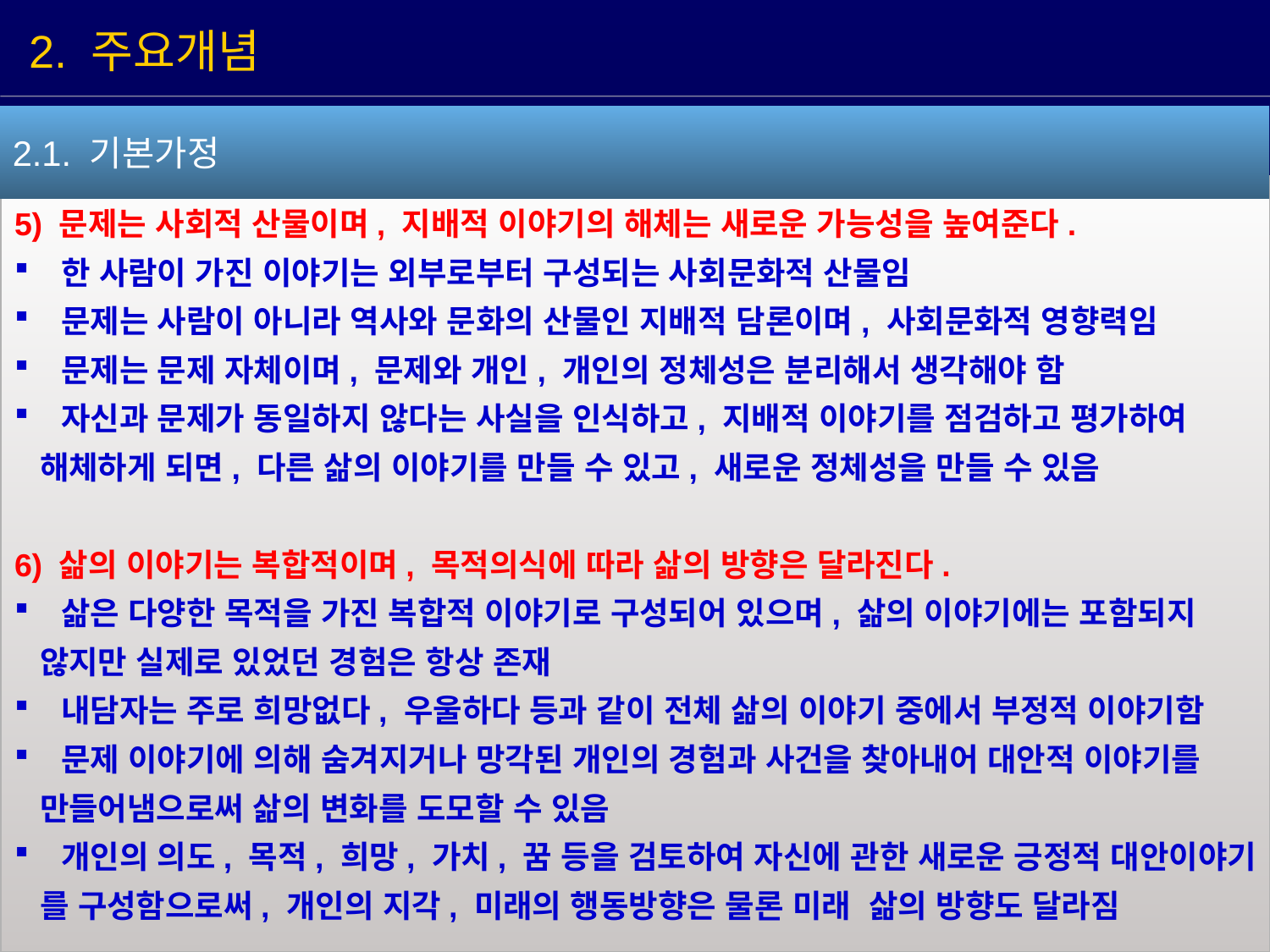

2. 주요개념

2.1. 기본가정
5) 문제는 사회적 산물이며, 지배적 이야기의 해체는 새로운 가능성을 높여준다.
 한 사람이 가진 이야기는 외부로부터 구성되는 사회문화적 산물임
 문제는 사람이 아니라 역사와 문화의 산물인 지배적 담론이며, 사회문화적 영향력임
 문제는 문제 자체이며, 문제와 개인, 개인의 정체성은 분리해서 생각해야 함
 자신과 문제가 동일하지 않다는 사실을 인식하고, 지배적 이야기를 점검하고 평가하여
  해체하게 되면, 다른 삶의 이야기를 만들 수 있고, 새로운 정체성을 만들 수 있음

6) 삶의 이야기는 복합적이며, 목적의식에 따라 삶의 방향은 달라진다.
 삶은 다양한 목적을 가진 복합적 이야기로 구성되어 있으며, 삶의 이야기에는 포함되지
  않지만 실제로 있었던 경험은 항상 존재
 내담자는 주로 희망없다, 우울하다 등과 같이 전체 삶의 이야기 중에서 부정적 이야기함
 문제 이야기에 의해 숨겨지거나 망각된 개인의 경험과 사건을 찾아내어 대안적 이야기를
  만들어냄으로써 삶의 변화를 도모할 수 있음
 개인의 의도, 목적, 희망, 가치, 꿈 등을 검토하여 자신에 관한 새로운 긍정적 대안이야기
  를 구성함으로써, 개인의 지각, 미래의 행동방향은 물론 미래  삶의 방향도 달라짐